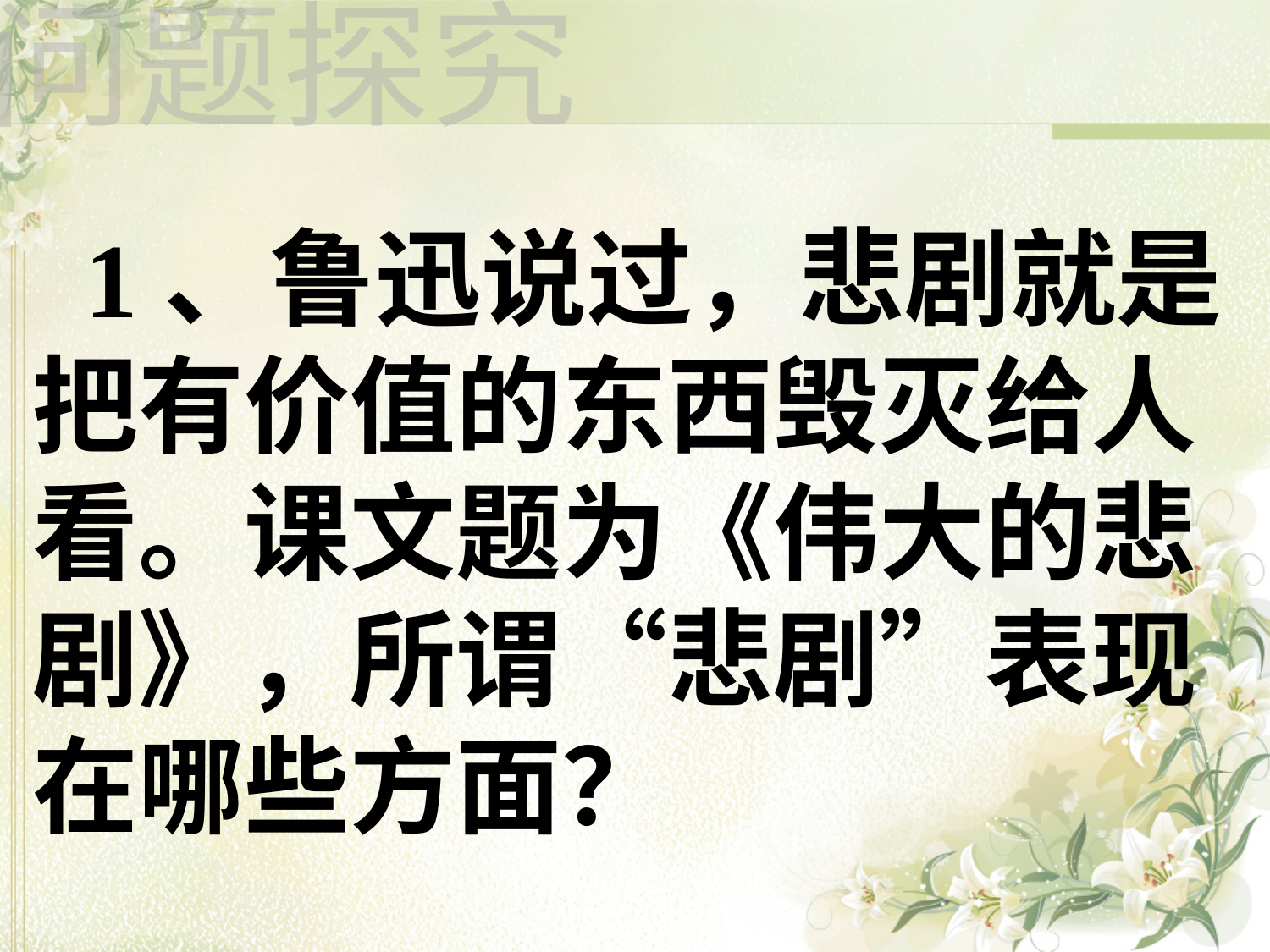

问题探究
  1、鲁迅说过，悲剧就是把有价值的东西毁灭给人看。课文题为《伟大的悲剧》，所谓“悲剧”表现在哪些方面？